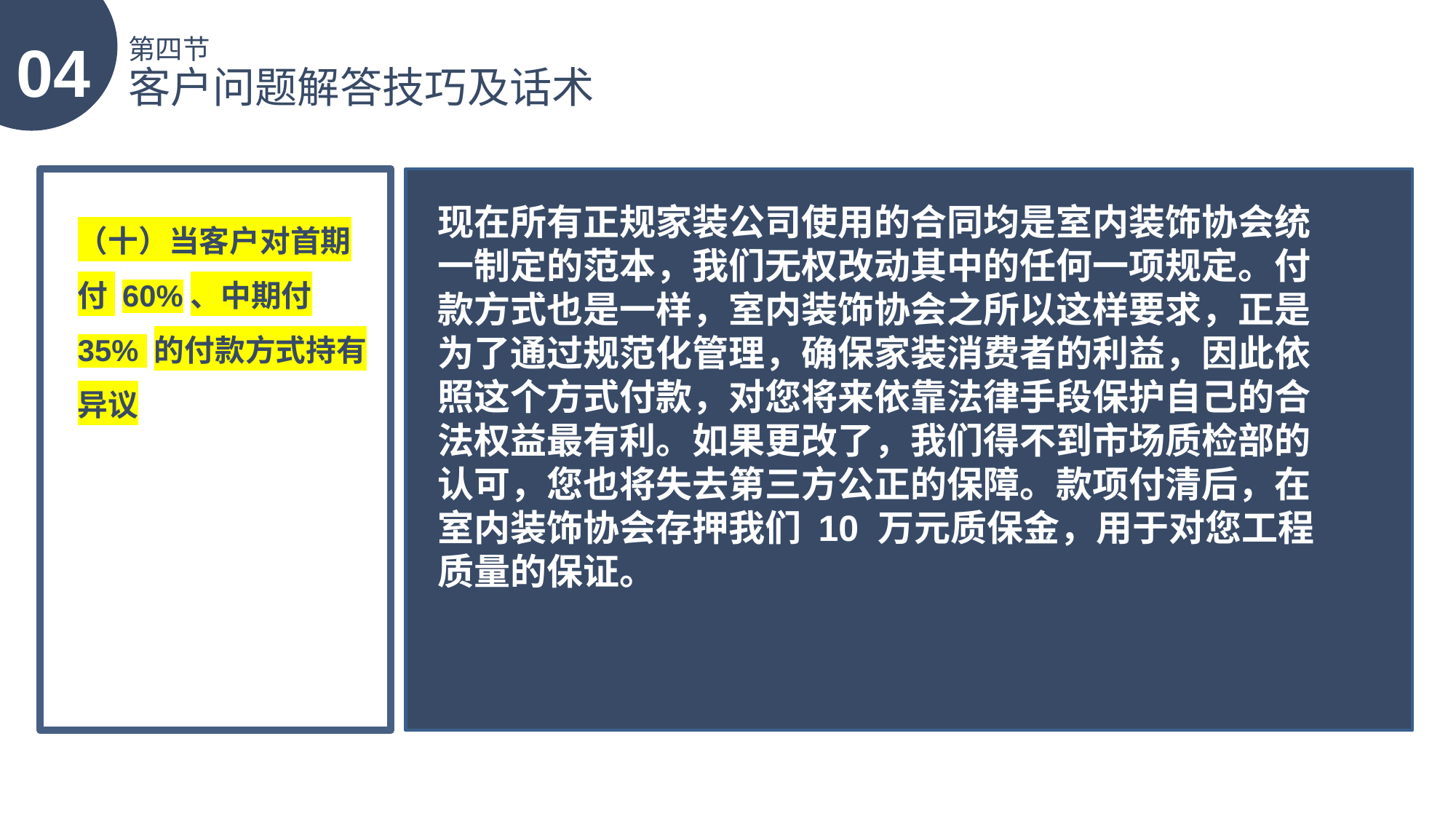

04
第四节
客户问题解答技巧及话术

现在所有正规家装公司使用的合同均是室内装饰协会统一制定的范本，我们无权改动其中的任何一项规定。付款方式也是一样，室内装饰协会之所以这样要求，正是为了通过规范化管理，确保家装消费者的利益，因此依照这个方式付款，对您将来依靠法律手段保护自己的合法权益最有利。如果更改了，我们得不到市场质检部的认可，您也将失去第三方公正的保障。款项付清后，在室内装饰协会存押我们 10 万元质保金，用于对您工程质量的保证。
（十）当客户对首期付 60%、中期付 35% 的付款方式持有异议